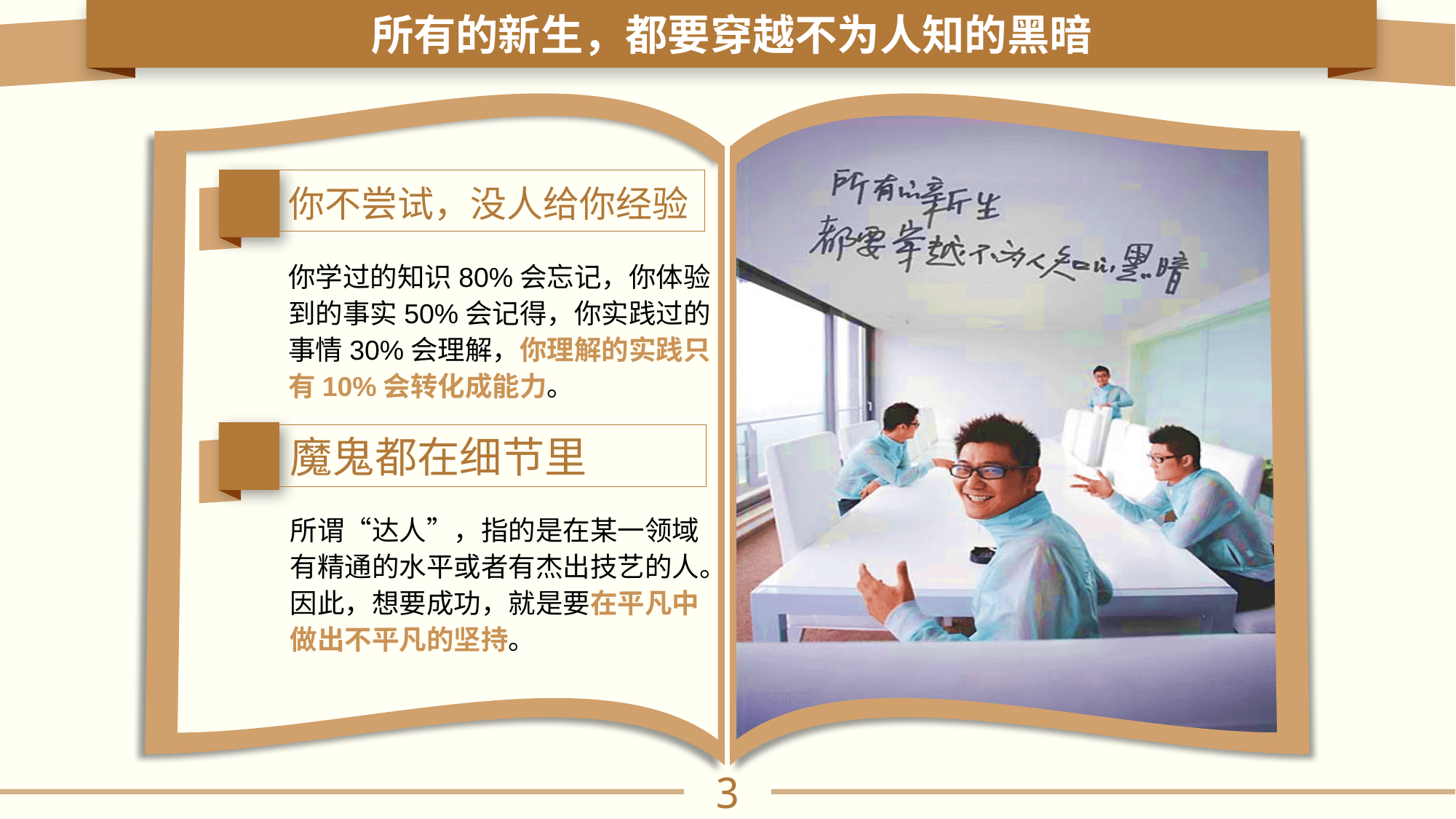

所有的新生，都要穿越不为人知的黑暗

你不尝试，没人给你经验
你学过的知识80%会忘记，你体验到的事实50%会记得，你实践过的事情30%会理解，你理解的实践只有10%会转化成能力。

魔鬼都在细节里
所谓“达人”，指的是在某一领域有精通的水平或者有杰出技艺的人。因此，想要成功，就是要在平凡中做出不平凡的坚持。
3